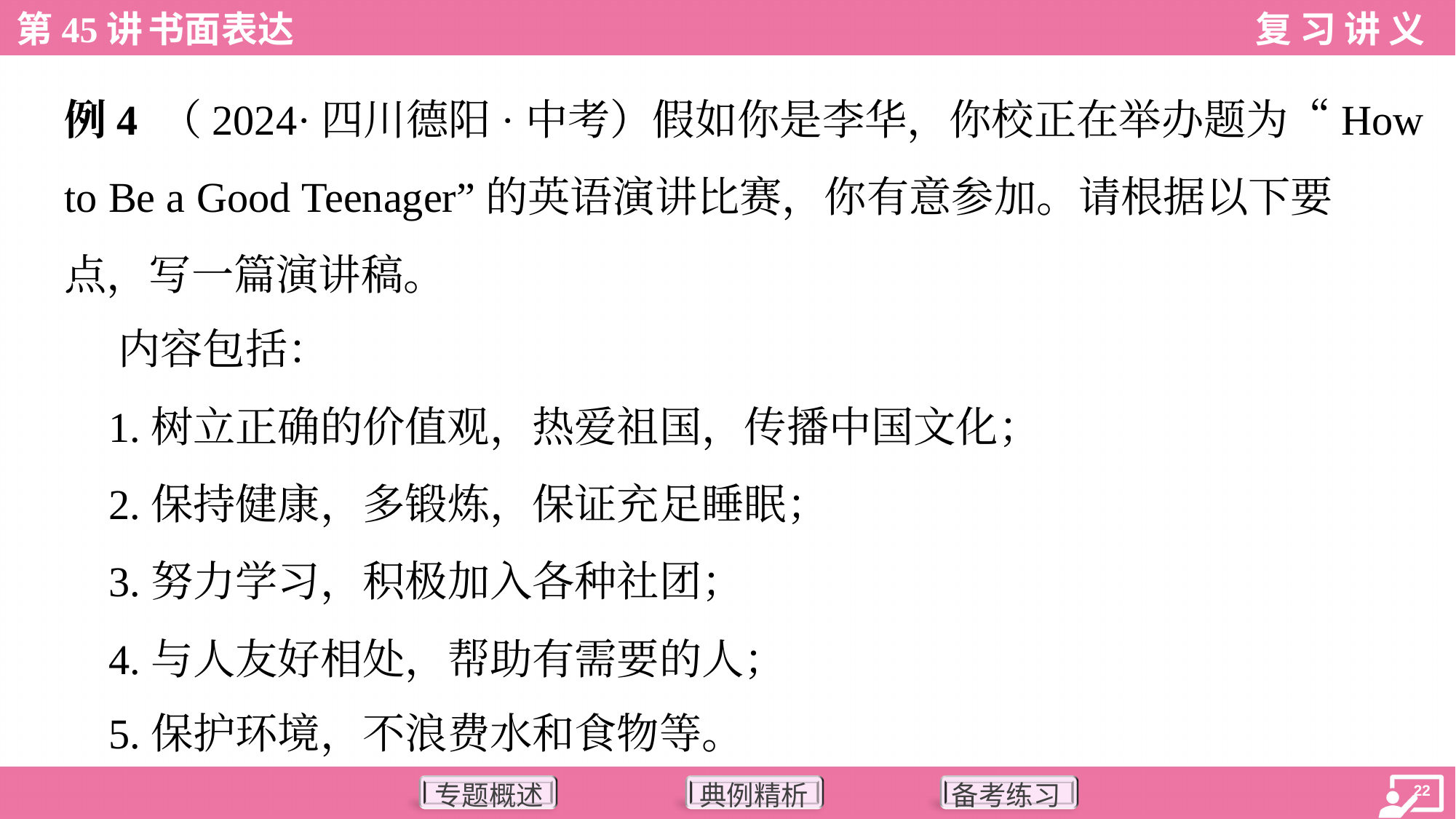

例4 （2024·四川德阳·中考）假如你是李华，你校正在举办题为“How
to Be a Good Teenager”的英语演讲比赛，你有意参加。请根据以下要
点，写一篇演讲稿。
    内容包括：
    1.树立正确的价值观，热爱祖国，传播中国文化；
    2.保持健康，多锻炼，保证充足睡眠；
    3.努力学习，积极加入各种社团；
    4.与人友好相处，帮助有需要的人；
    5.保护环境，不浪费水和食物等。